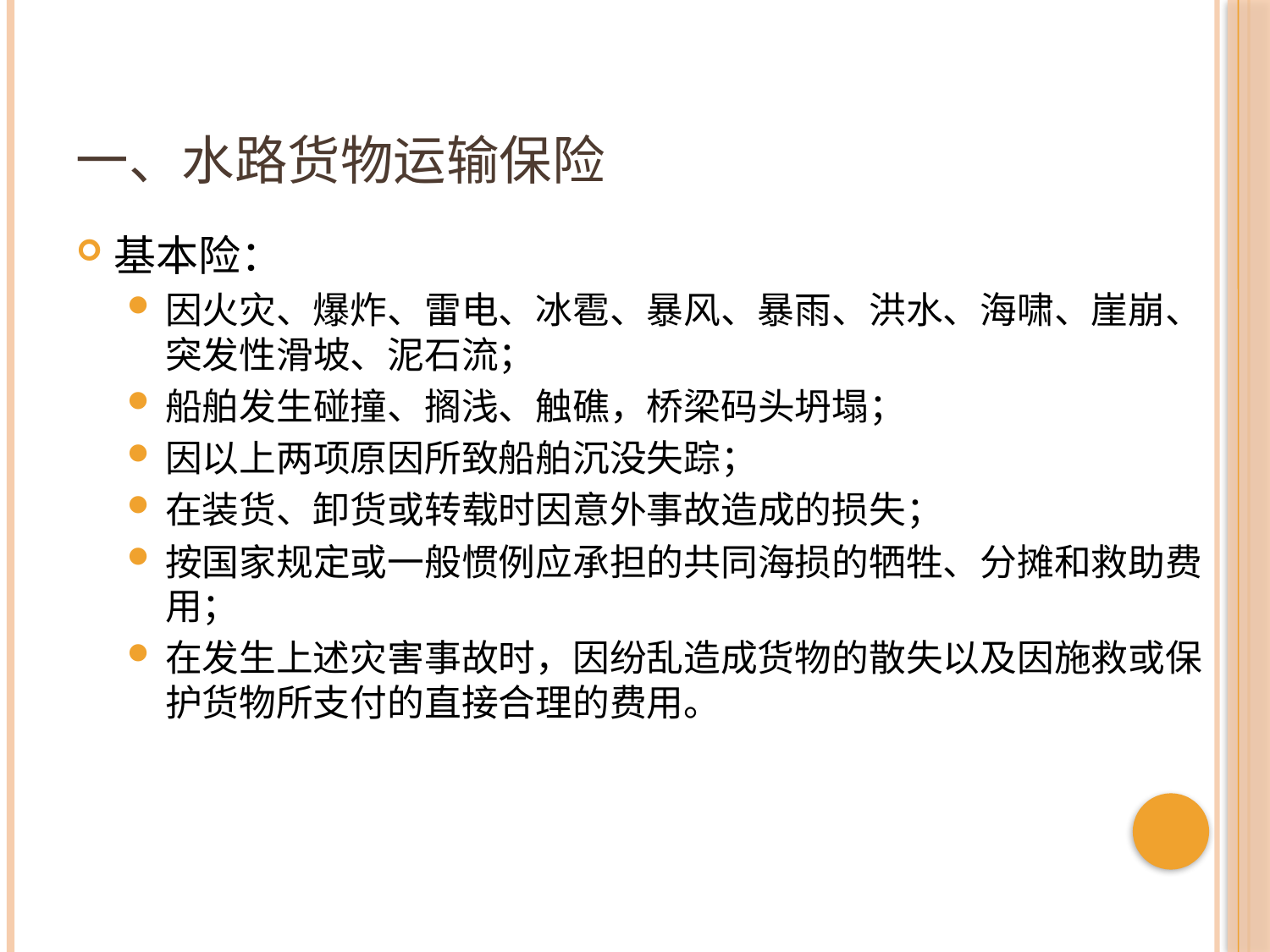

# 一、水路货物运输保险
基本险：
因火灾、爆炸、雷电、冰雹、暴风、暴雨、洪水、海啸、崖崩、突发性滑坡、泥石流；
船舶发生碰撞、搁浅、触礁，桥梁码头坍塌；
因以上两项原因所致船舶沉没失踪；
在装货、卸货或转载时因意外事故造成的损失；
按国家规定或一般惯例应承担的共同海损的牺牲、分摊和救助费用；
在发生上述灾害事故时，因纷乱造成货物的散失以及因施救或保护货物所支付的直接合理的费用。